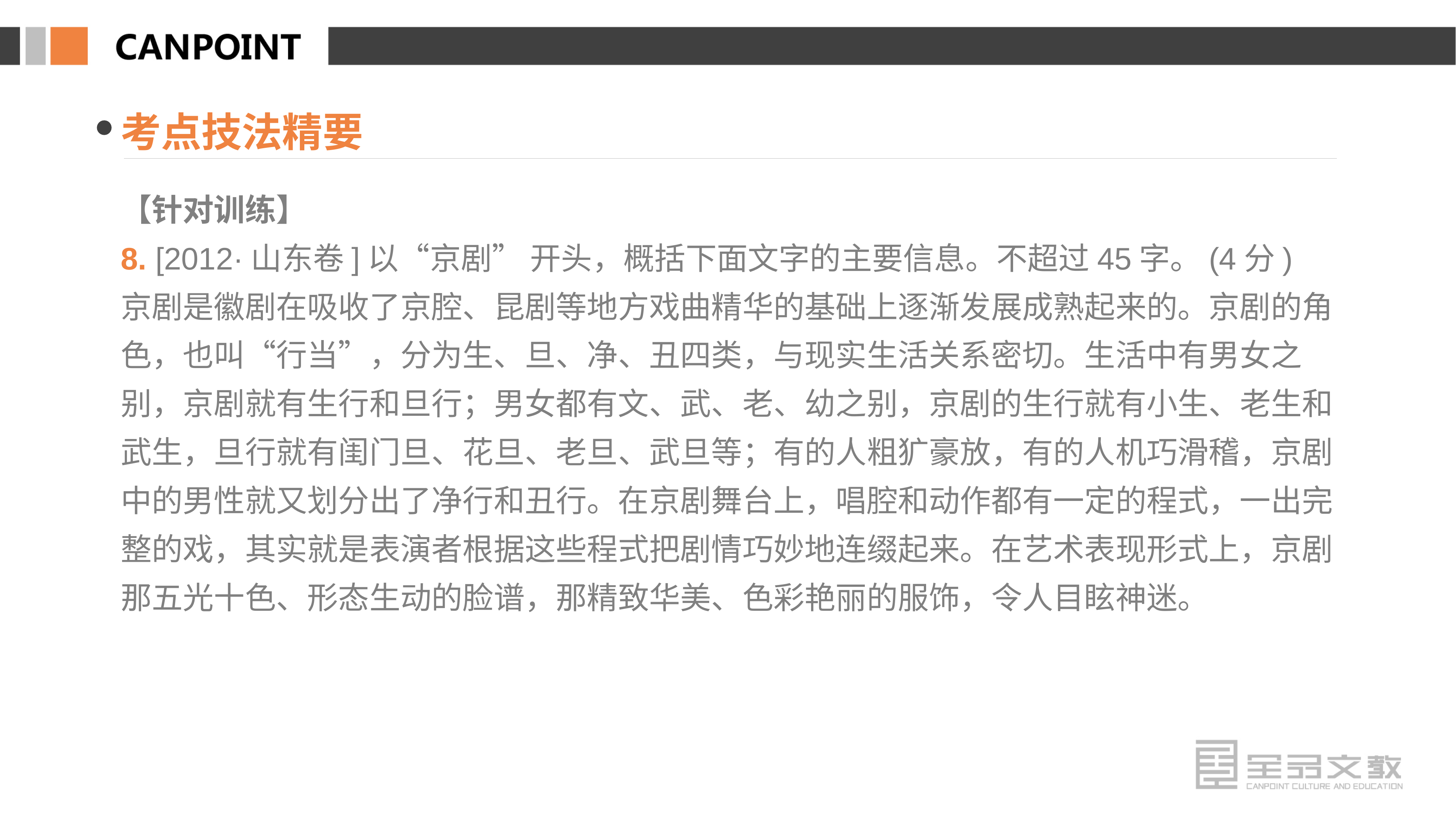

考点技法精要

【针对训练】
8. [2012·山东卷]以“京剧” 开头，概括下面文字的主要信息。不超过45字。(4分)
京剧是徽剧在吸收了京腔、昆剧等地方戏曲精华的基础上逐渐发展成熟起来的。京剧的角色，也叫“行当”，分为生、旦、净、丑四类，与现实生活关系密切。生活中有男女之别，京剧就有生行和旦行；男女都有文、武、老、幼之别，京剧的生行就有小生、老生和武生，旦行就有闺门旦、花旦、老旦、武旦等；有的人粗犷豪放，有的人机巧滑稽，京剧中的男性就又划分出了净行和丑行。在京剧舞台上，唱腔和动作都有一定的程式，一出完整的戏，其实就是表演者根据这些程式把剧情巧妙地连缀起来。在艺术表现形式上，京剧那五光十色、形态生动的脸谱，那精致华美、色彩艳丽的服饰，令人目眩神迷。